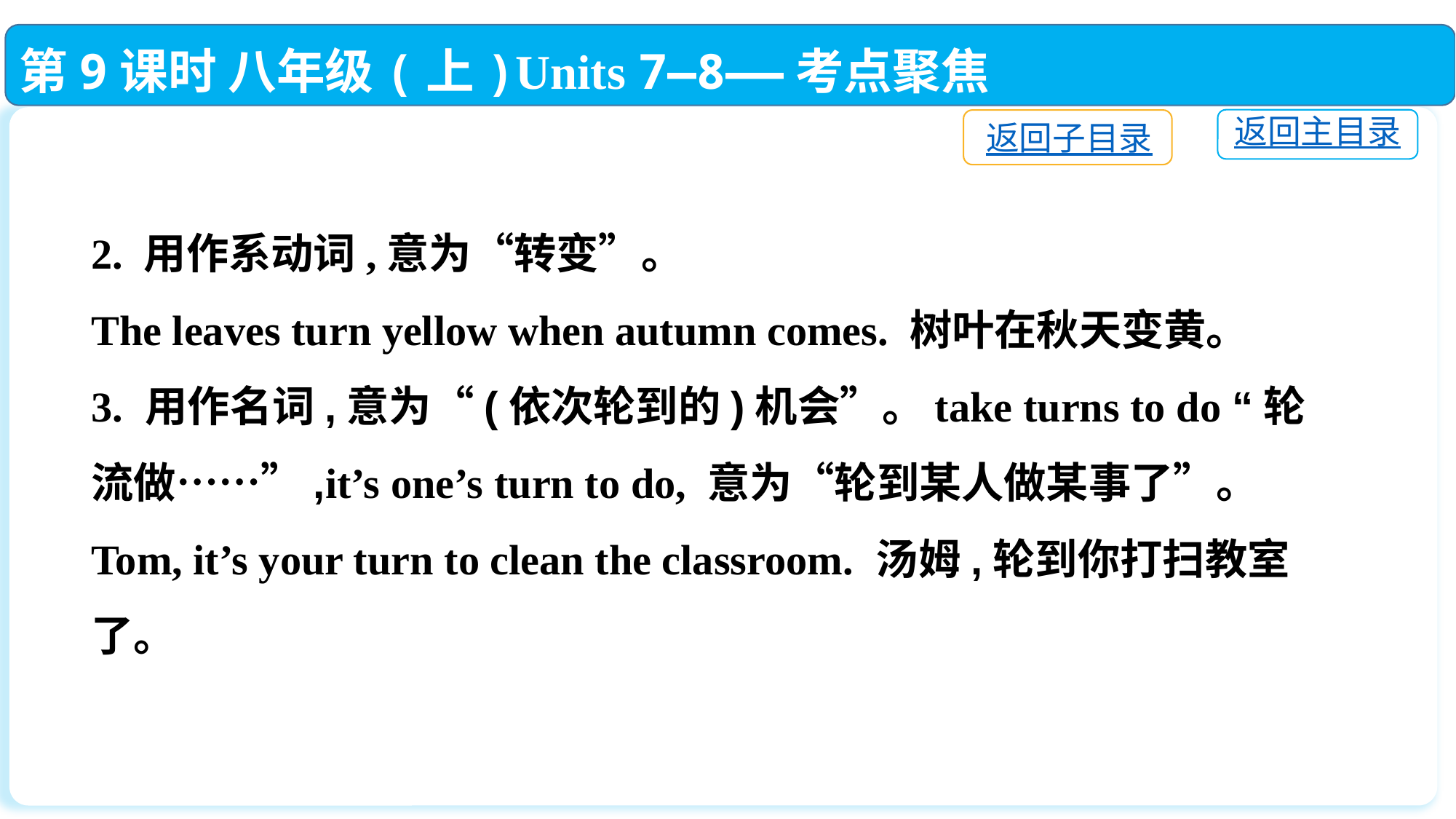

第9课时 八年级(上)Units 7—8——考点聚焦

返回主目录

返回子目录
2. 用作系动词,意为“转变”。
The leaves turn yellow when autumn comes. 树叶在秋天变黄。
3. 用作名词,意为“(依次轮到的)机会”。take turns to do “轮流做……”,it’s one’s turn to do, 意为“轮到某人做某事了”。
Tom, it’s your turn to clean the classroom. 汤姆,轮到你打扫教室了。